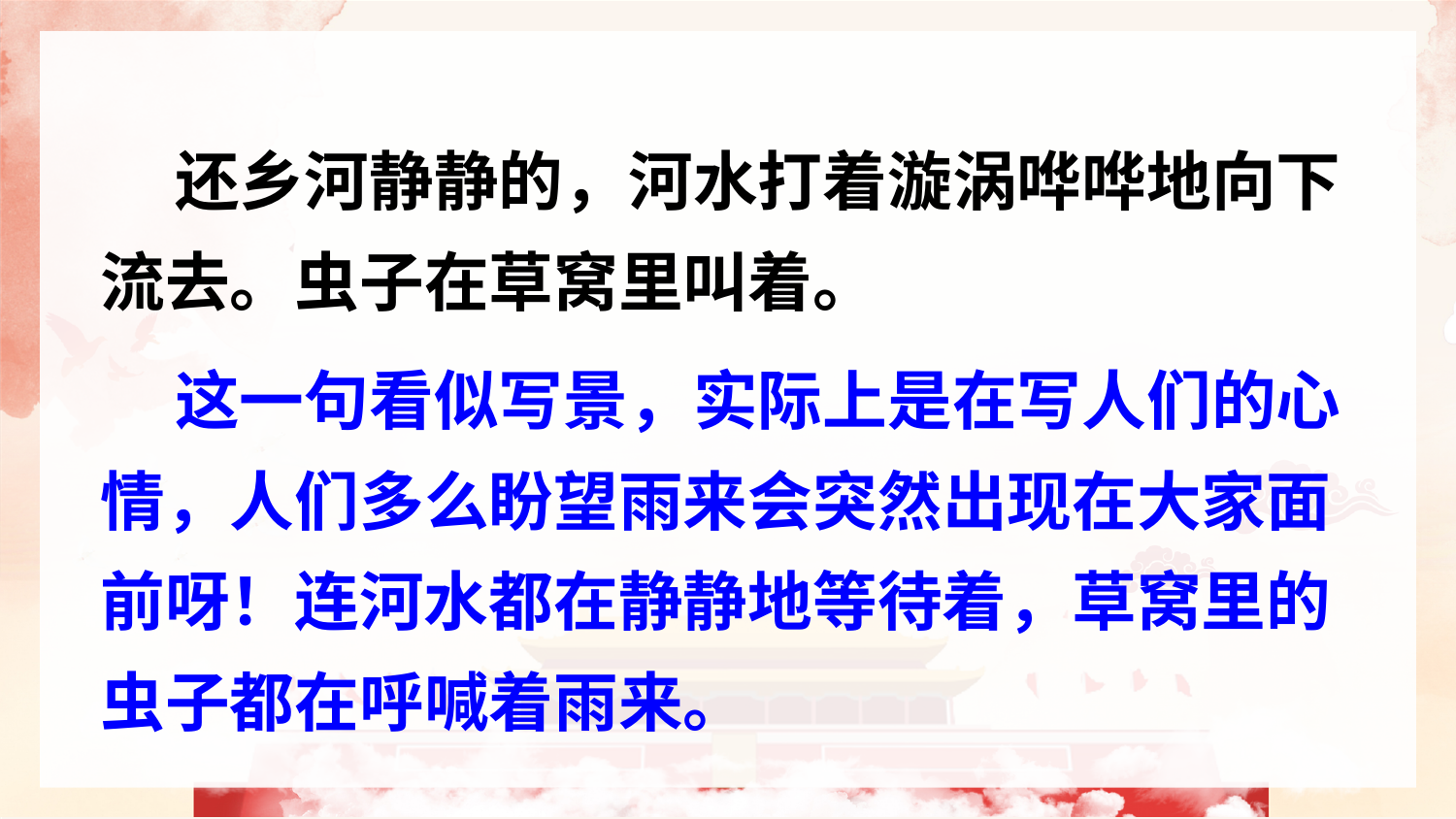

还乡河静静的，河水打着漩涡哗哗地向下流去。虫子在草窝里叫着。
    这一句看似写景，实际上是在写人们的心情，人们多么盼望雨来会突然出现在大家面前呀！连河水都在静静地等待着，草窝里的虫子都在呼喊着雨来。